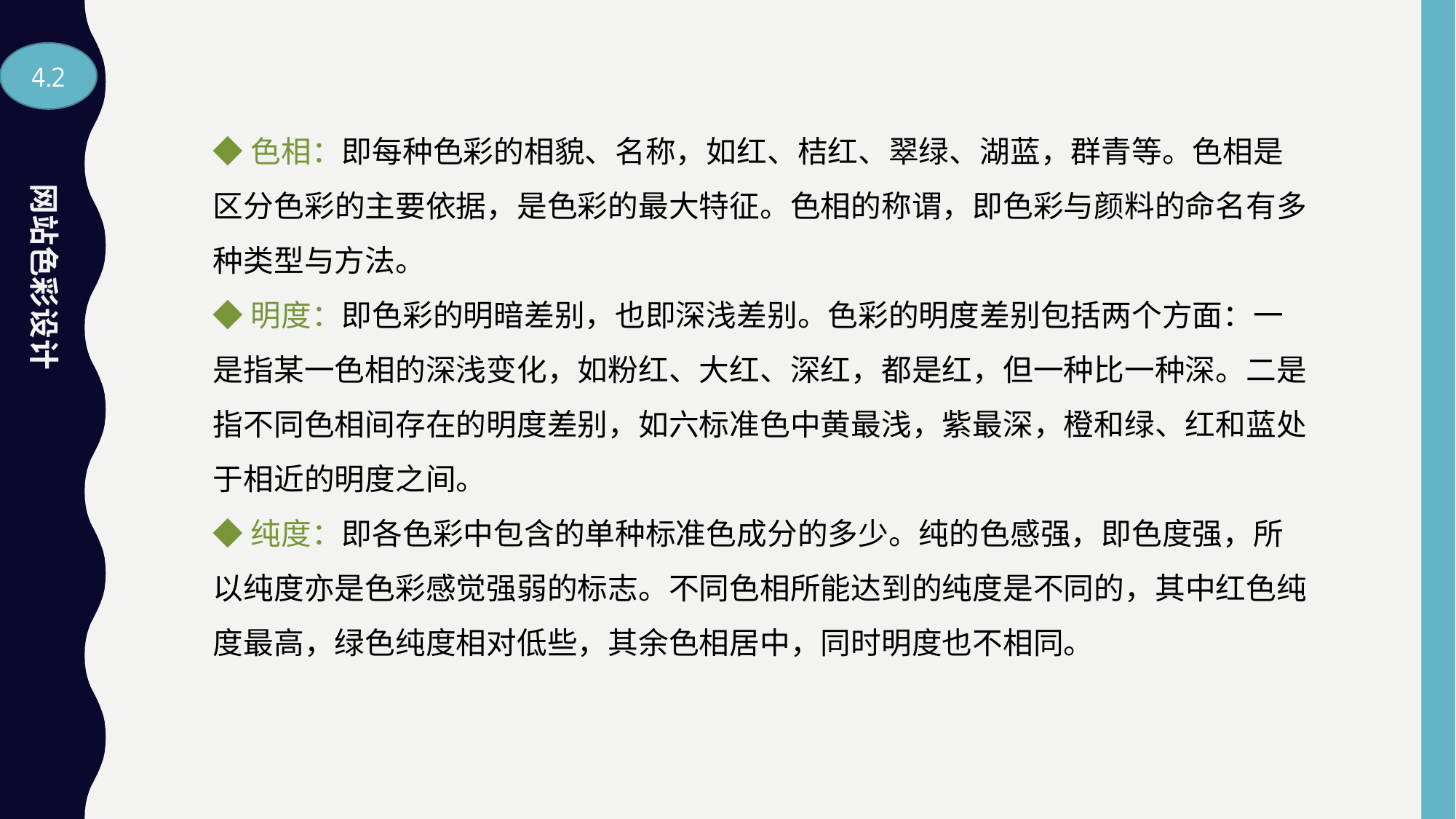

4.2
◆色相：即每种色彩的相貌、名称，如红、桔红、翠绿、湖蓝，群青等。色相是区分色彩的主要依据，是色彩的最大特征。色相的称谓，即色彩与颜料的命名有多种类型与方法。
◆明度：即色彩的明暗差别，也即深浅差别。色彩的明度差别包括两个方面：一是指某一色相的深浅变化，如粉红、大红、深红，都是红，但一种比一种深。二是指不同色相间存在的明度差别，如六标准色中黄最浅，紫最深，橙和绿、红和蓝处于相近的明度之间。
◆纯度：即各色彩中包含的单种标准色成分的多少。纯的色感强，即色度强，所以纯度亦是色彩感觉强弱的标志。不同色相所能达到的纯度是不同的，其中红色纯度最高，绿色纯度相对低些，其余色相居中，同时明度也不相同。
网站色彩设计